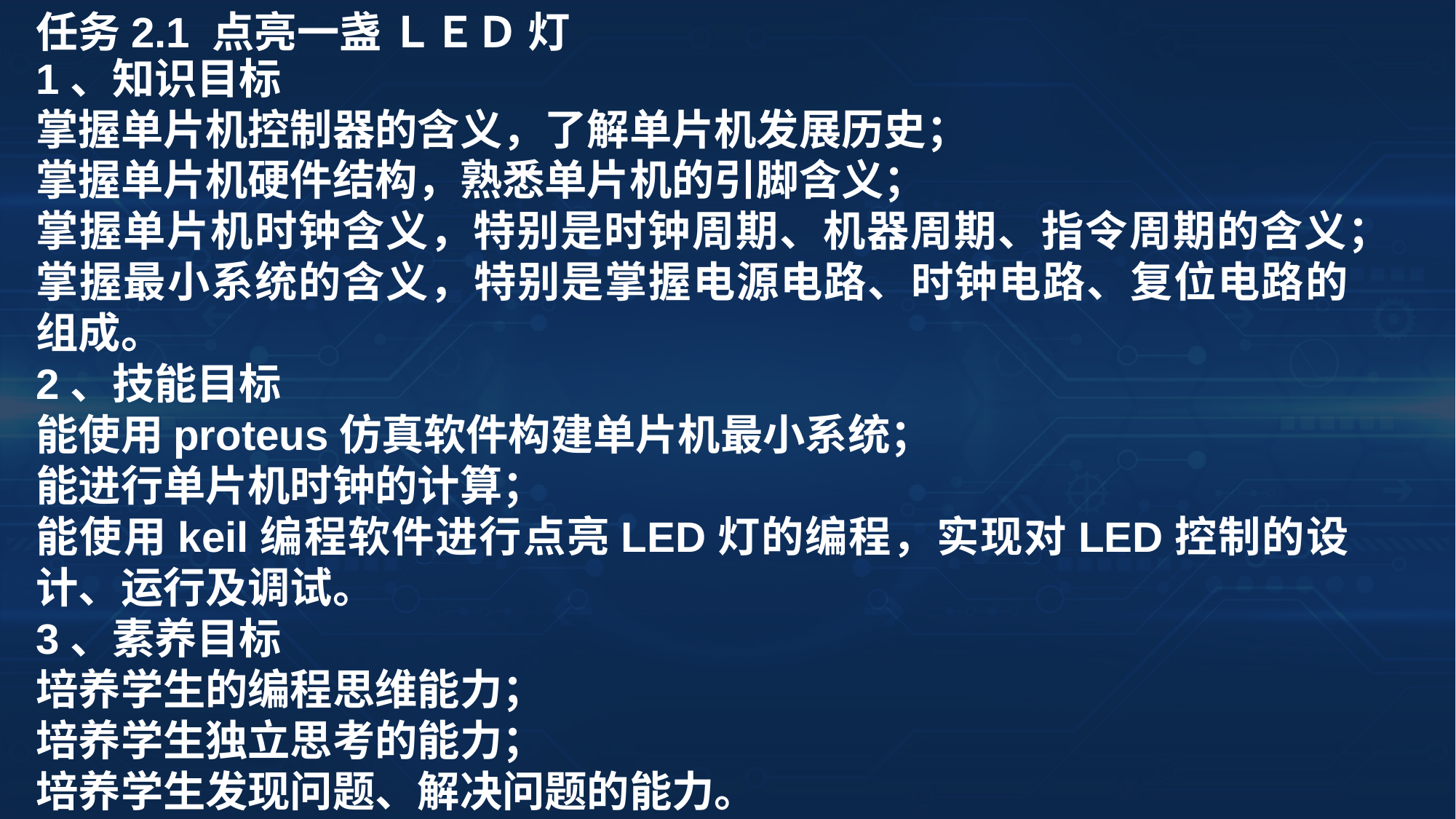

任务2.1 点亮一盏 ＬＥＤ 灯
1、知识目标
掌握单片机控制器的含义，了解单片机发展历史；
掌握单片机硬件结构，熟悉单片机的引脚含义；
掌握单片机时钟含义，特别是时钟周期、机器周期、指令周期的含义；
掌握最小系统的含义，特别是掌握电源电路、时钟电路、复位电路的组成。
2、技能目标
能使用proteus仿真软件构建单片机最小系统；
能进行单片机时钟的计算；
能使用keil编程软件进行点亮LED灯的编程，实现对LED控制的设计、运行及调试。
3、素养目标
培养学生的编程思维能力；
培养学生独立思考的能力；
培养学生发现问题、解决问题的能力。